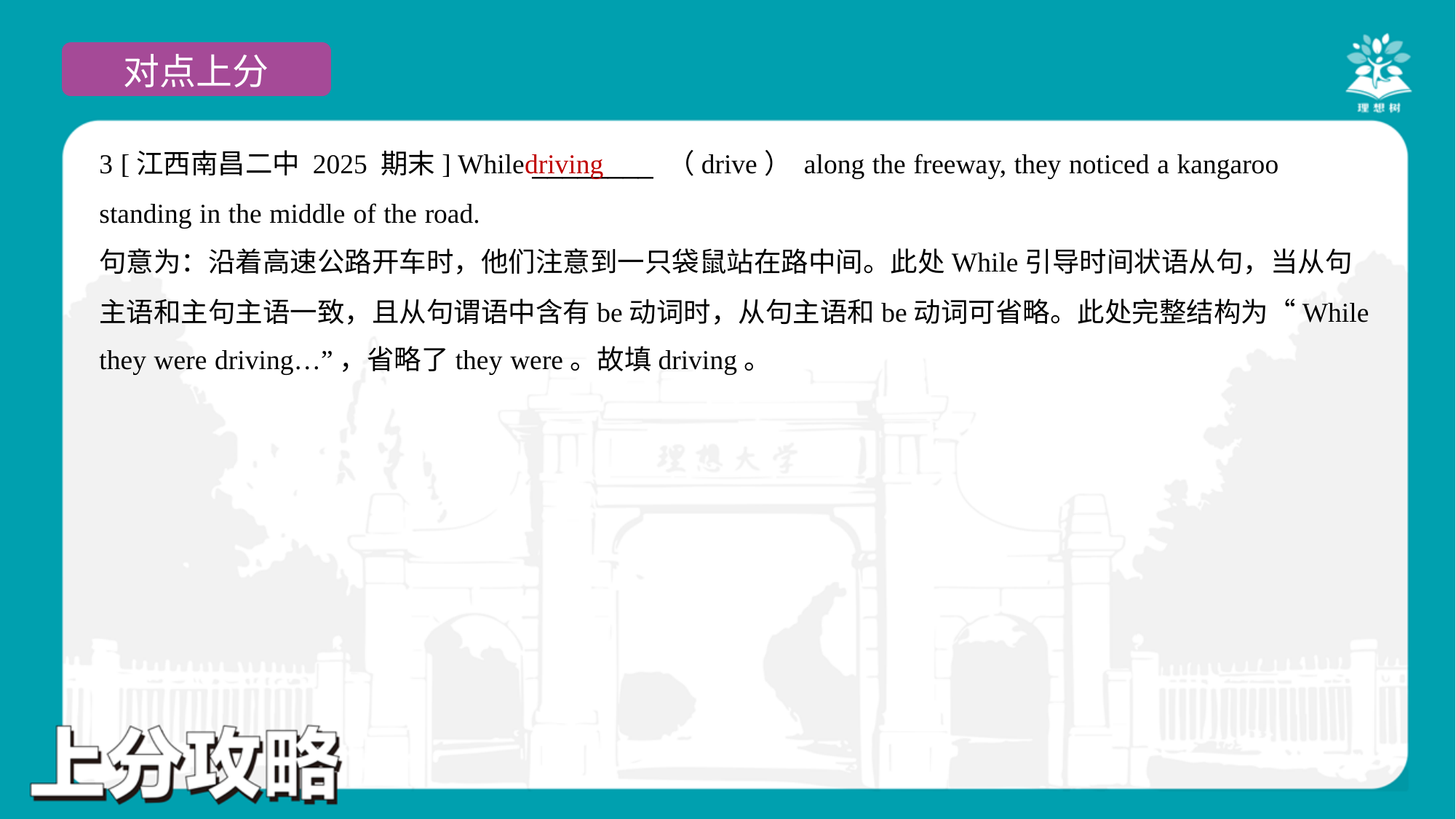

3 [江西南昌二中 2025 期末] While ________ （drive） along the freeway, they noticed a kangaroo
standing in the middle of the road.
driving
句意为：沿着高速公路开车时，他们注意到一只袋鼠站在路中间。此处While引导时间状语从句，当从句
主语和主句主语一致，且从句谓语中含有be动词时，从句主语和be动词可省略。此处完整结构为“While
they were driving…”，省略了they were。故填driving。